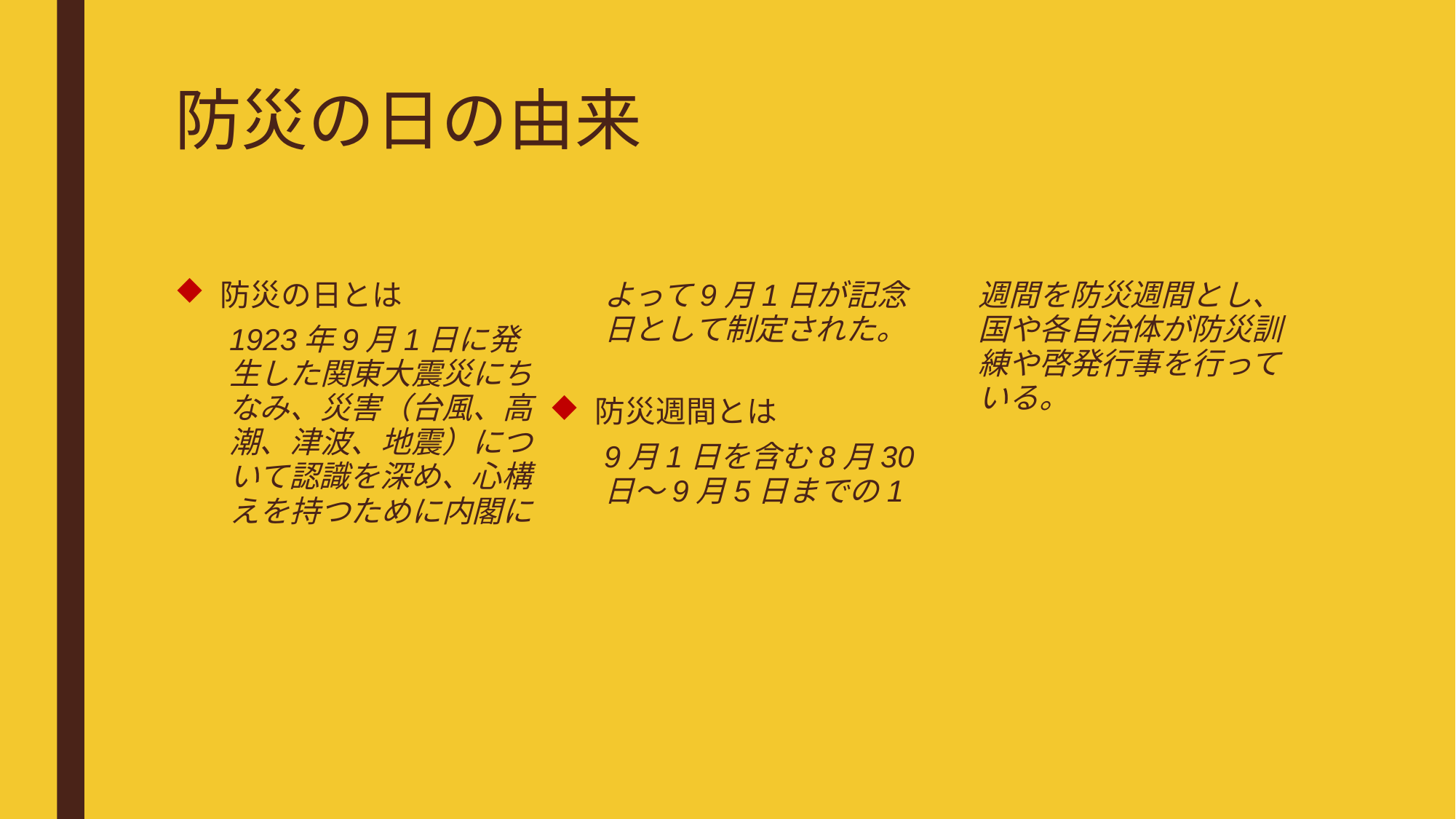

# 防災の日の由来
防災の日とは
1923年9月1日に発生した関東大震災にちなみ、災害（台風、高潮、津波、地震）について認識を深め、心構えを持つために内閣によって9月1日が記念日として制定された。
防災週間とは
9月1日を含む8月30日～9月5日までの1週間を防災週間とし、国や各自治体が防災訓練や啓発行事を行っている。